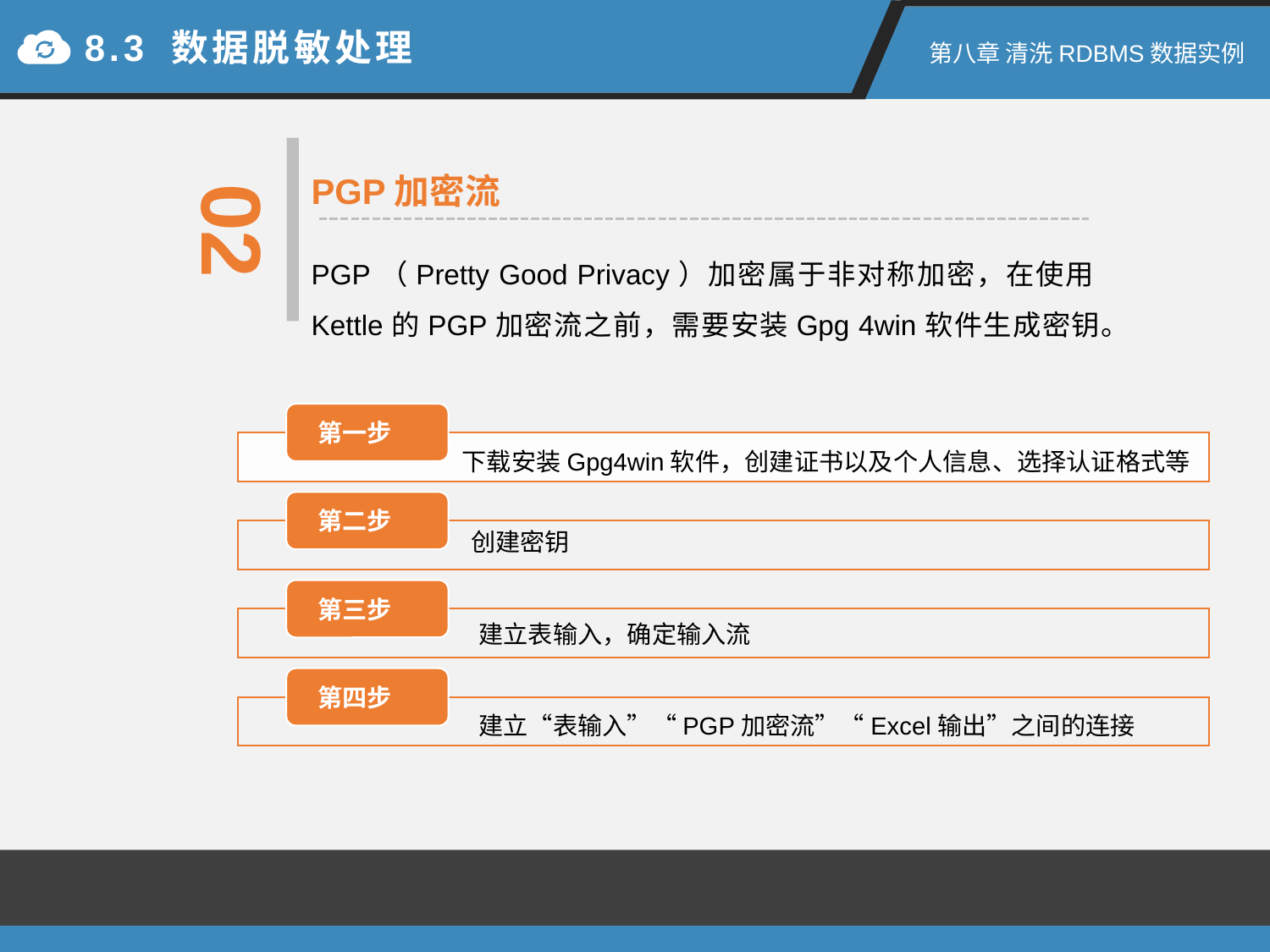

8.3 数据脱敏处理

第八章 清洗RDBMS数据实例

02
PGP加密流
PGP（Pretty Good Privacy）加密属于非对称加密，在使用Kettle的PGP加密流之前，需要安装Gpg 4win软件生成密钥。

第一步
第二步
第三步
第四步
下载安装Gpg4win软件，创建证书以及个人信息、选择认证格式等
创建密钥
建立表输入，确定输入流
建立“表输入”“PGP加密流”“Excel输出”之间的连接